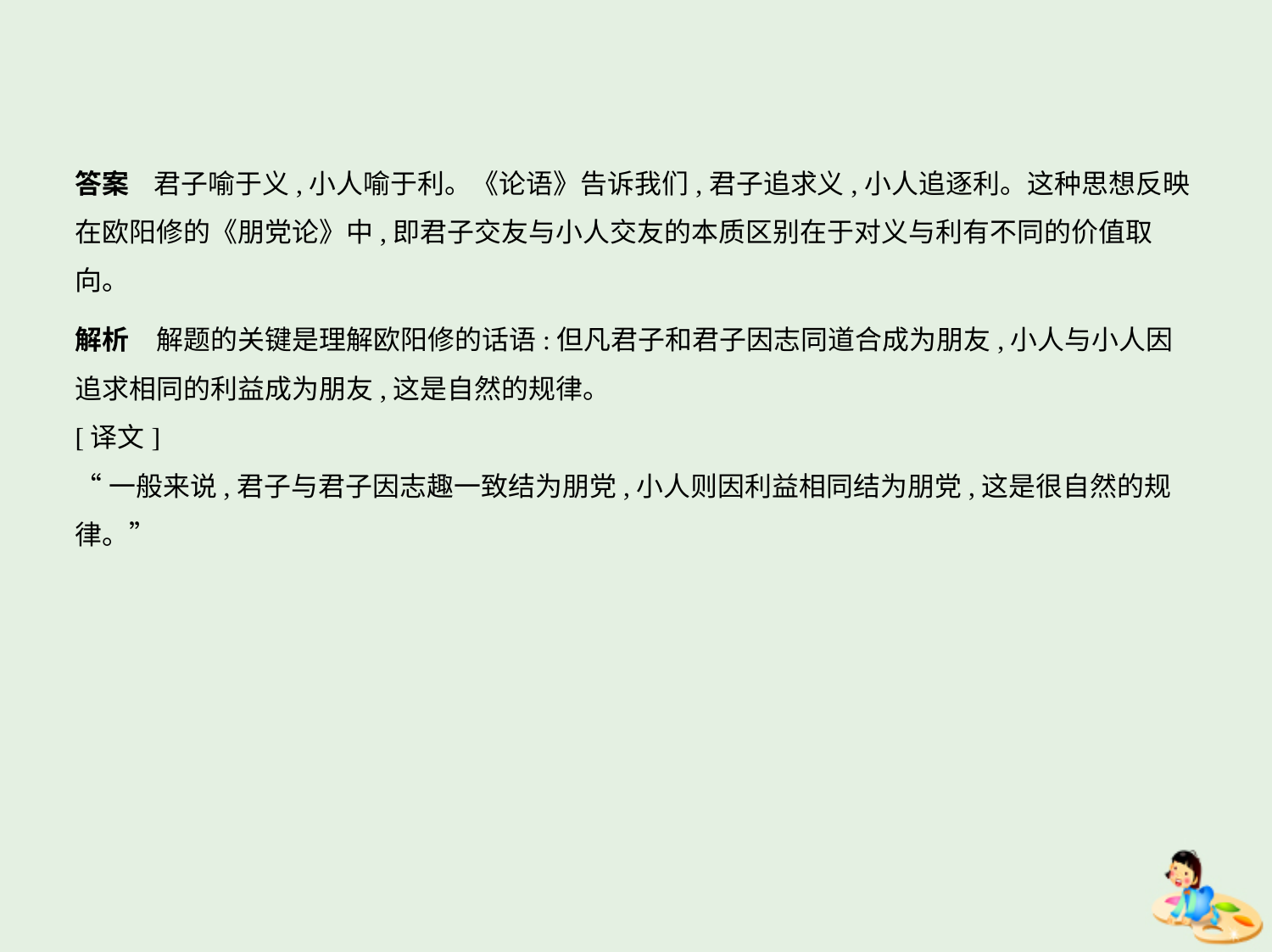

答案    君子喻于义,小人喻于利。《论语》告诉我们,君子追求义,小人追逐利。这种思想反映
在欧阳修的《朋党论》中,即君子交友与小人交友的本质区别在于对义与利有不同的价值取
向。
解析　解题的关键是理解欧阳修的话语:但凡君子和君子因志同道合成为朋友,小人与小人因
追求相同的利益成为朋友,这是自然的规律。
[译文]
“一般来说,君子与君子因志趣一致结为朋党,小人则因利益相同结为朋党,这是很自然的规
律。”